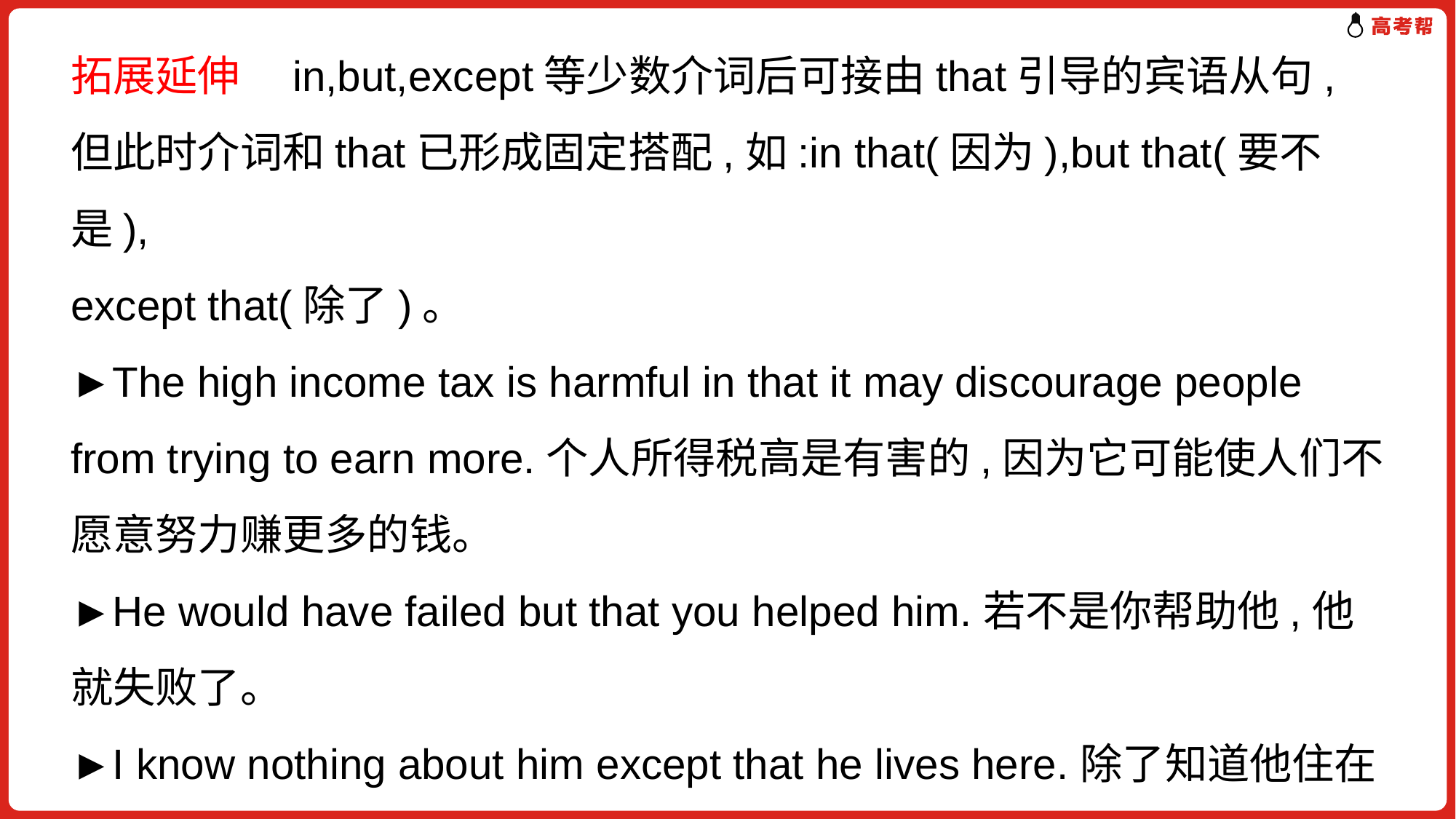

拓展延伸　in,but,except等少数介词后可接由that引导的宾语从句,但此时介词和that已形成固定搭配,如:in that(因为),but that(要不是),
except that(除了)。
►The high income tax is harmful in that it may discourage people from trying to earn more.个人所得税高是有害的,因为它可能使人们不愿意努力赚更多的钱。
►He would have failed but that you helped him.若不是你帮助他,他就失败了。
►I know nothing about him except that he lives here.除了知道他住在这儿之外,我对他一无所知。